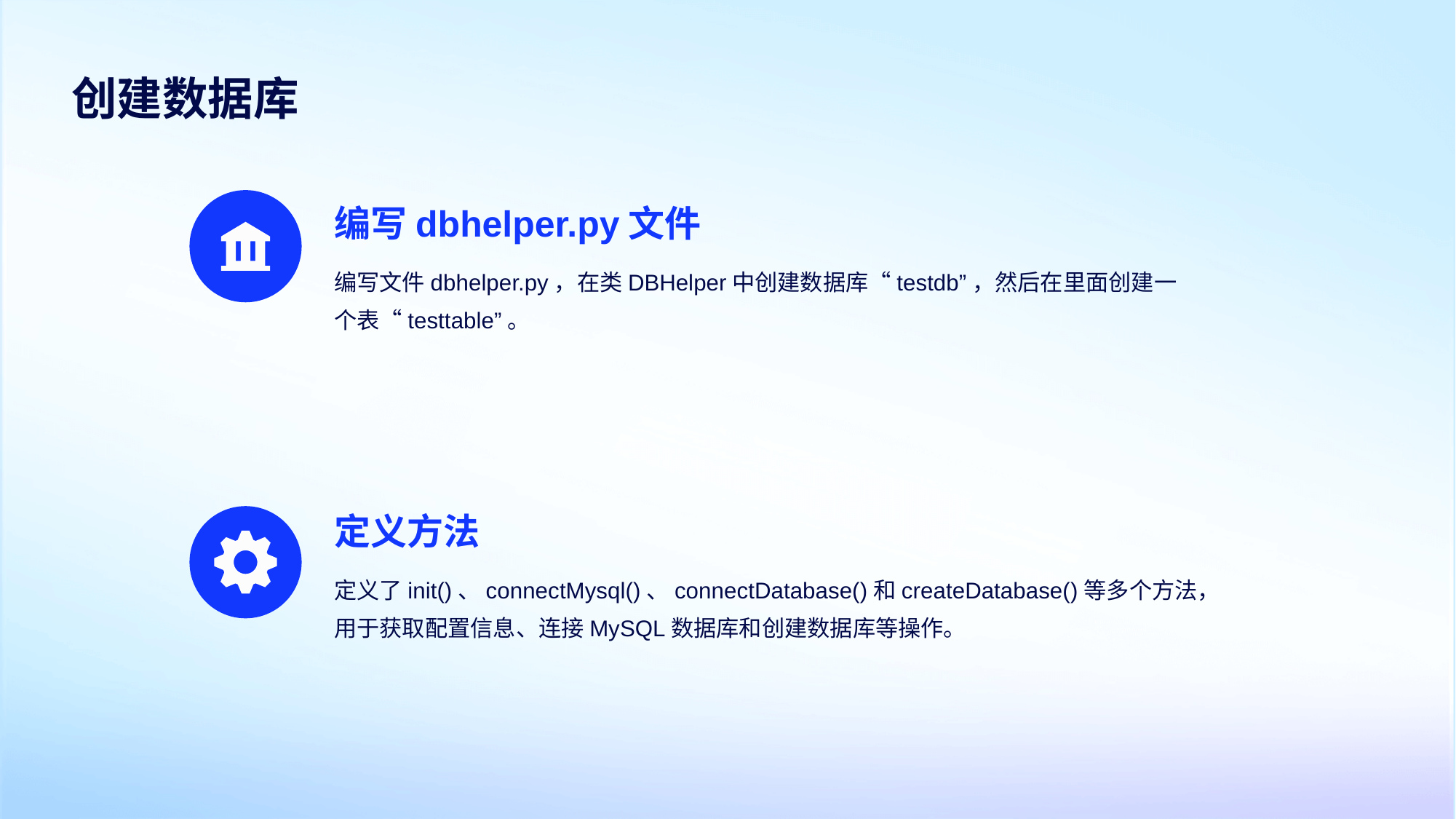

创建数据库
编写dbhelper.py文件

编写文件dbhelper.py，在类DBHelper中创建数据库“testdb”，然后在里面创建一个表“testtable”。
定义方法

定义了init()、connectMysql()、connectDatabase()和createDatabase()等多个方法，用于获取配置信息、连接MySQL数据库和创建数据库等操作。